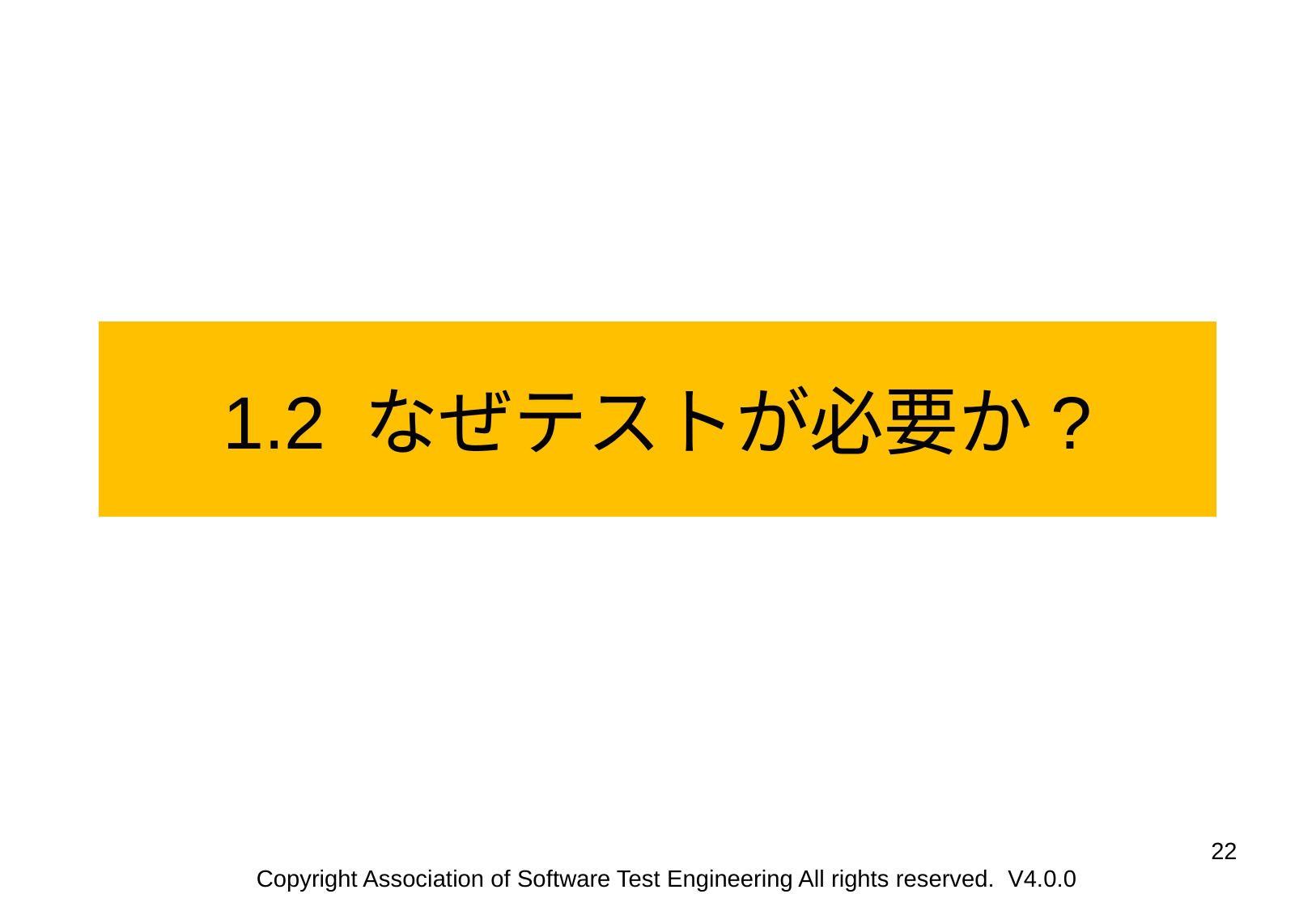

1.2 なぜテストが必要か?
22
Copyright Association of Software Test Engineering All rights reserved.  V4.0.0